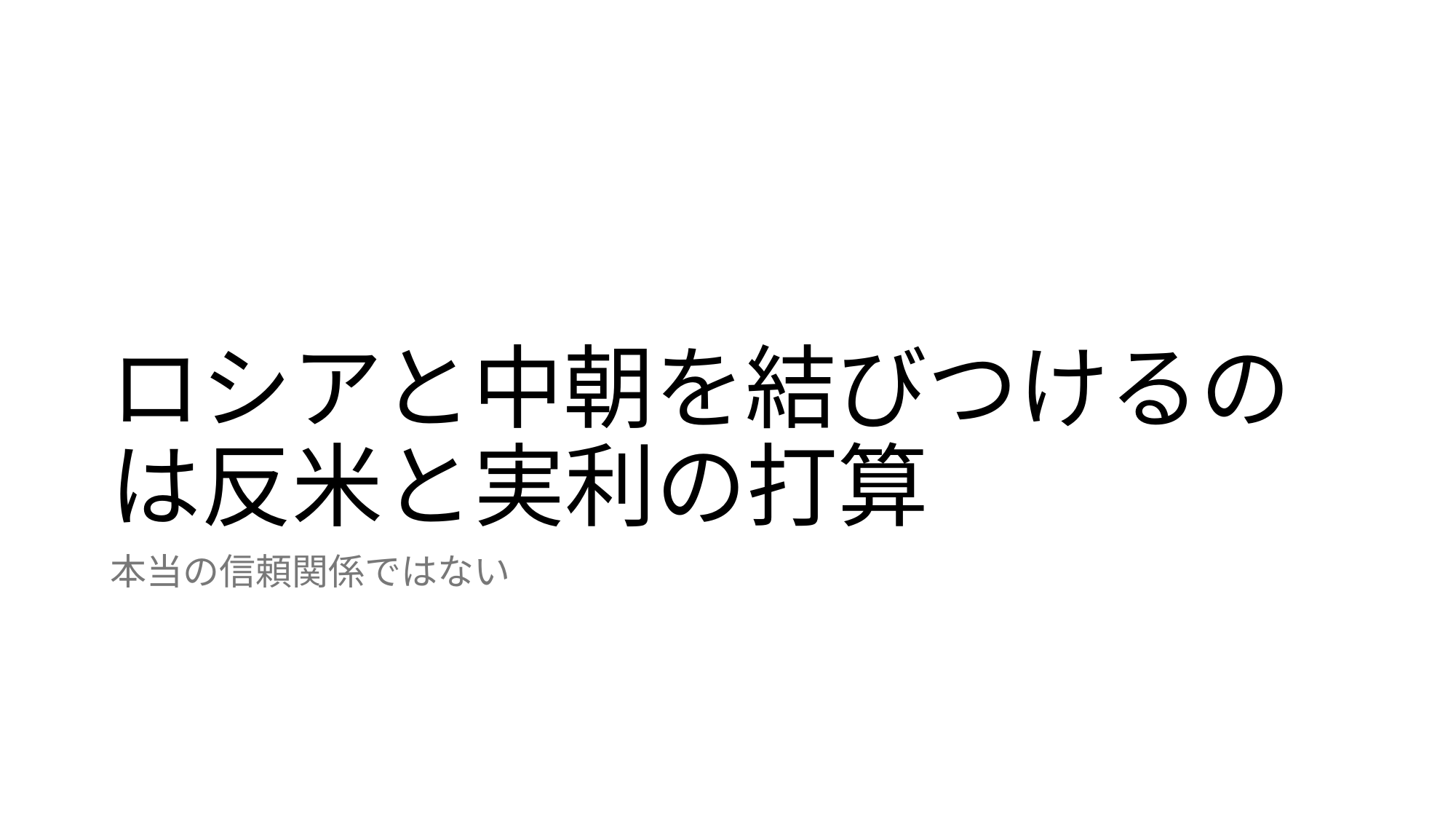

# ロシアと中朝を結びつけるのは反米と実利の打算
本当の信頼関係ではない